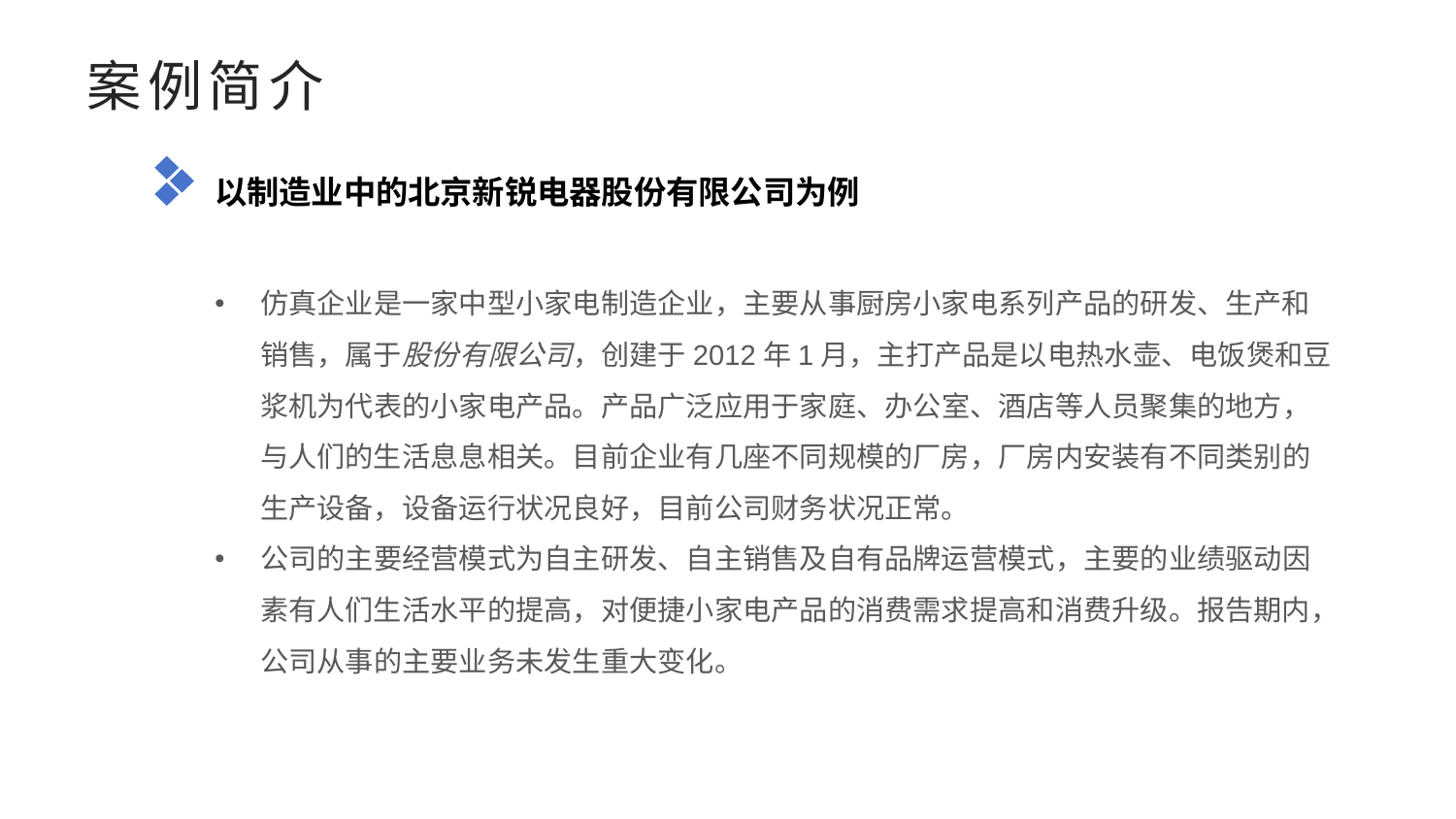

# 案例简介
以制造业中的北京新锐电器股份有限公司为例

仿真企业是一家中型小家电制造企业，主要从事厨房小家电系列产品的研发、生产和销售，属于股份有限公司，创建于2012年1月，主打产品是以电热水壶、电饭煲和豆浆机为代表的小家电产品。产品广泛应用于家庭、办公室、酒店等人员聚集的地方，与人们的生活息息相关。目前企业有几座不同规模的厂房，厂房内安装有不同类别的生产设备，设备运行状况良好，目前公司财务状况正常。
公司的主要经营模式为自主研发、自主销售及自有品牌运营模式，主要的业绩驱动因素有人们生活水平的提高，对便捷小家电产品的消费需求提高和消费升级。报告期内，公司从事的主要业务未发生重大变化。